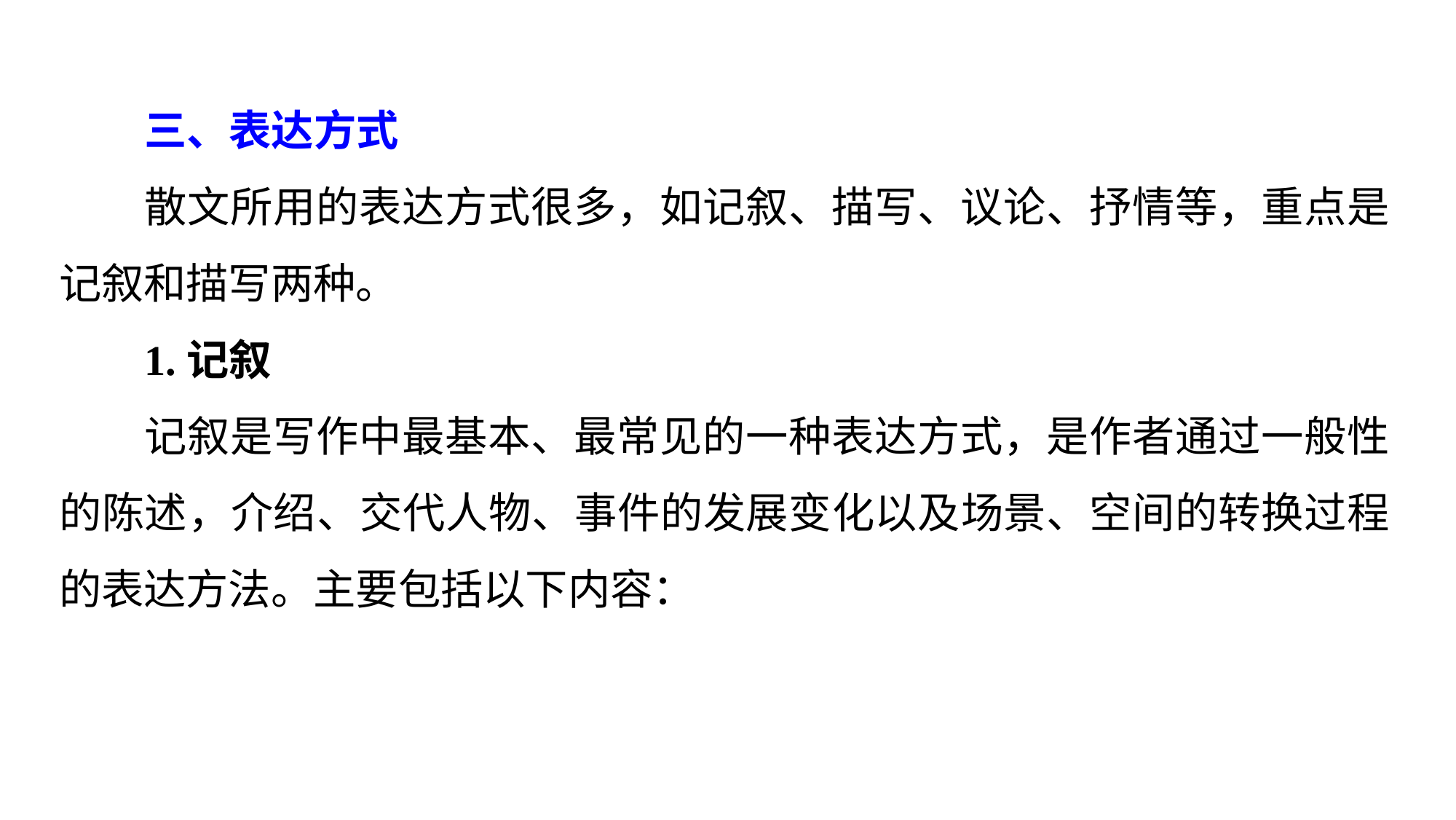

三、表达方式
散文所用的表达方式很多，如记叙、描写、议论、抒情等，重点是记叙和描写两种。
1.记叙
记叙是写作中最基本、最常见的一种表达方式，是作者通过一般性的陈述，介绍、交代人物、事件的发展变化以及场景、空间的转换过程的表达方法。主要包括以下内容：